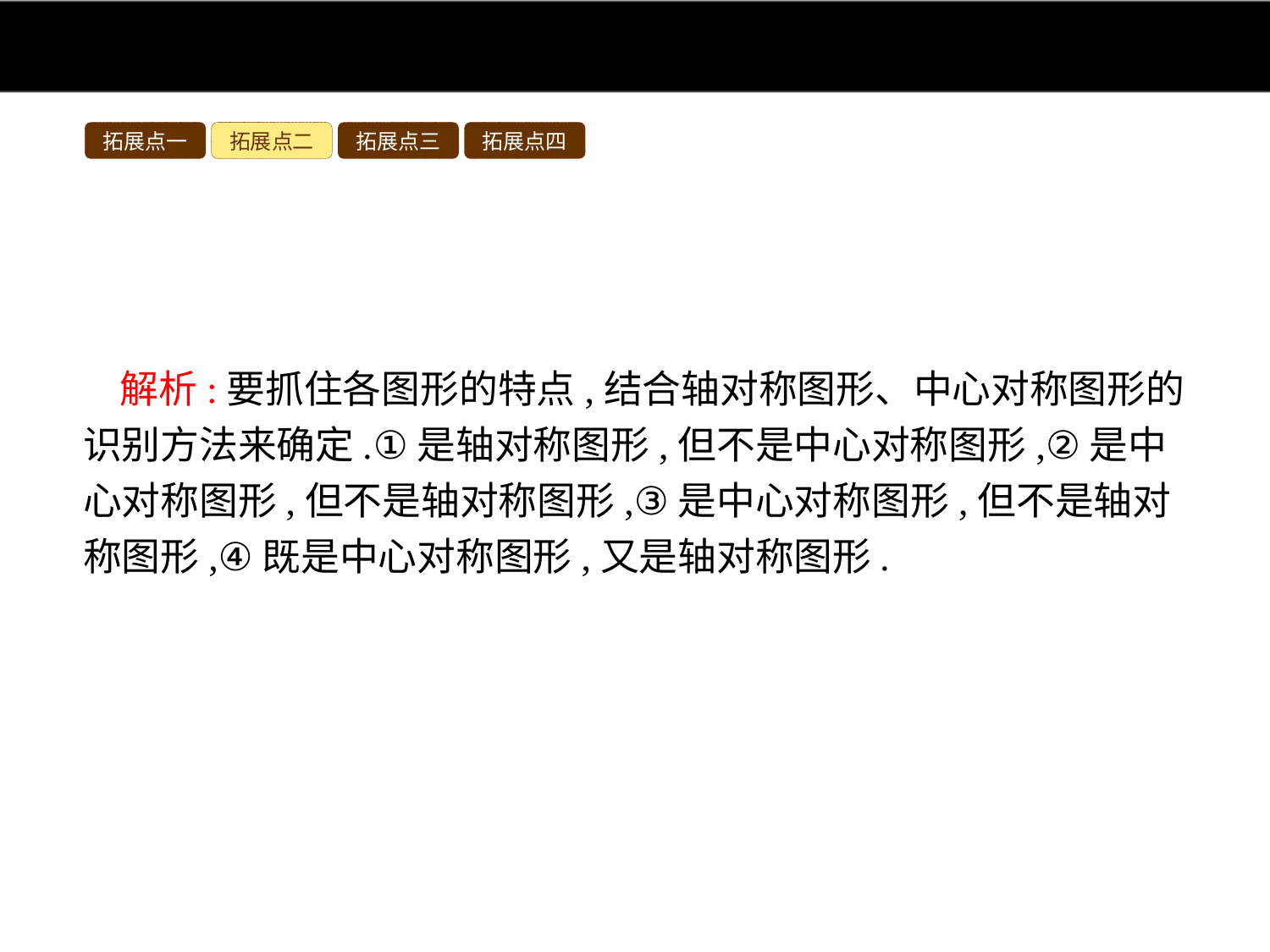

拓展点一
拓展点二
拓展点三
拓展点四
解析:要抓住各图形的特点,结合轴对称图形、中心对称图形的识别方法来确定.①是轴对称图形,但不是中心对称图形,②是中心对称图形,但不是轴对称图形,③是中心对称图形,但不是轴对称图形,④既是中心对称图形,又是轴对称图形.
答案:(1)①　(2)②③　(3)④